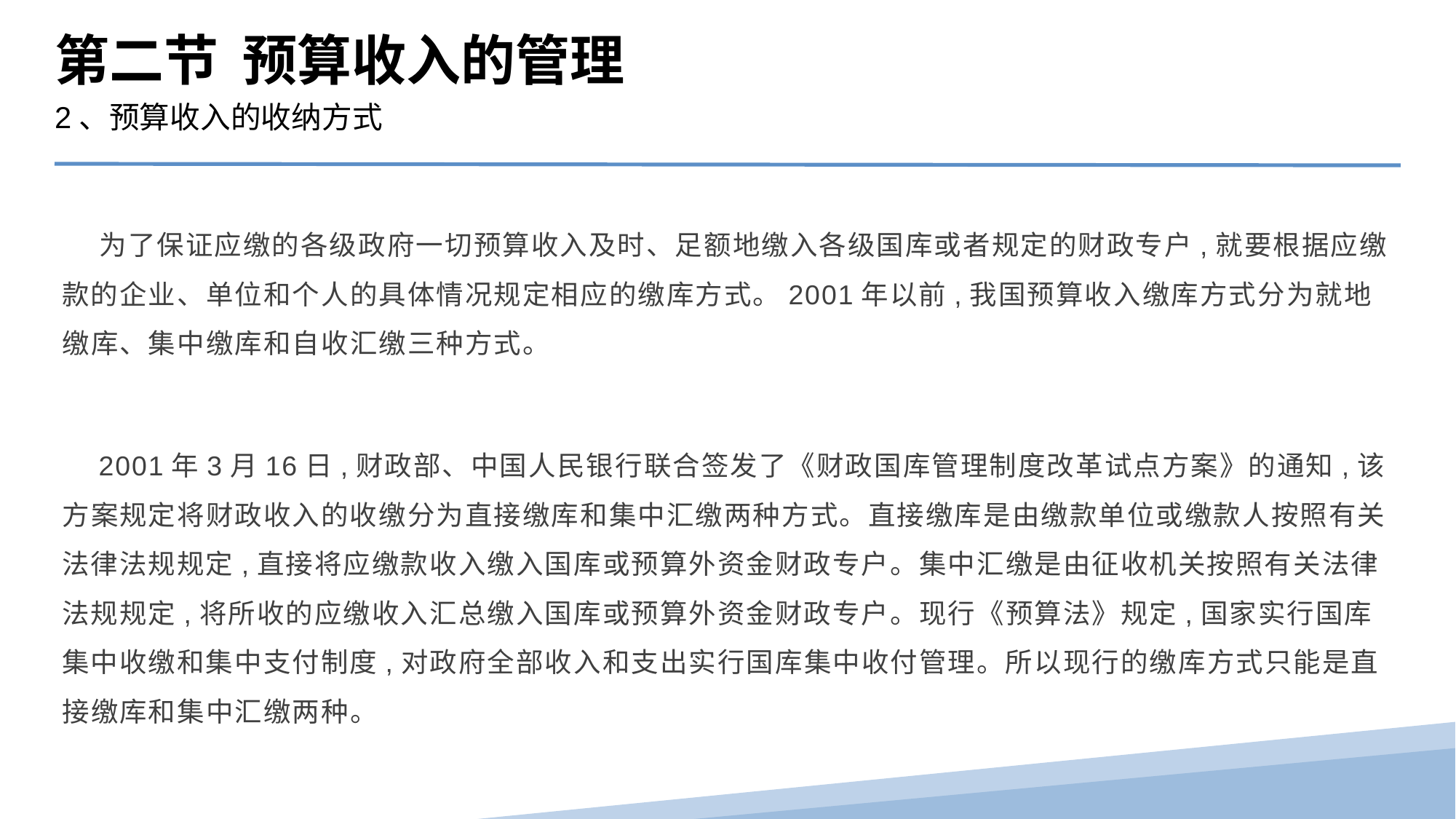

第二节  预算收入的管理
2、预算收入的收纳方式
    为了保证应缴的各级政府一切预算收入及时、足额地缴入各级国库或者规定的财政专户,就要根据应缴款的企业、单位和个人的具体情况规定相应的缴库方式。2001年以前,我国预算收入缴库方式分为就地缴库、集中缴库和自收汇缴三种方式。

    2001年3月16日,财政部、中国人民银行联合签发了《财政国库管理制度改革试点方案》的通知,该方案规定将财政收入的收缴分为直接缴库和集中汇缴两种方式。直接缴库是由缴款单位或缴款人按照有关法律法规规定,直接将应缴款收入缴入国库或预算外资金财政专户。集中汇缴是由征收机关按照有关法律法规规定,将所收的应缴收入汇总缴入国库或预算外资金财政专户。现行《预算法》规定,国家实行国库集中收缴和集中支付制度,对政府全部收入和支出实行国库集中收付管理。所以现行的缴库方式只能是直接缴库和集中汇缴两种。